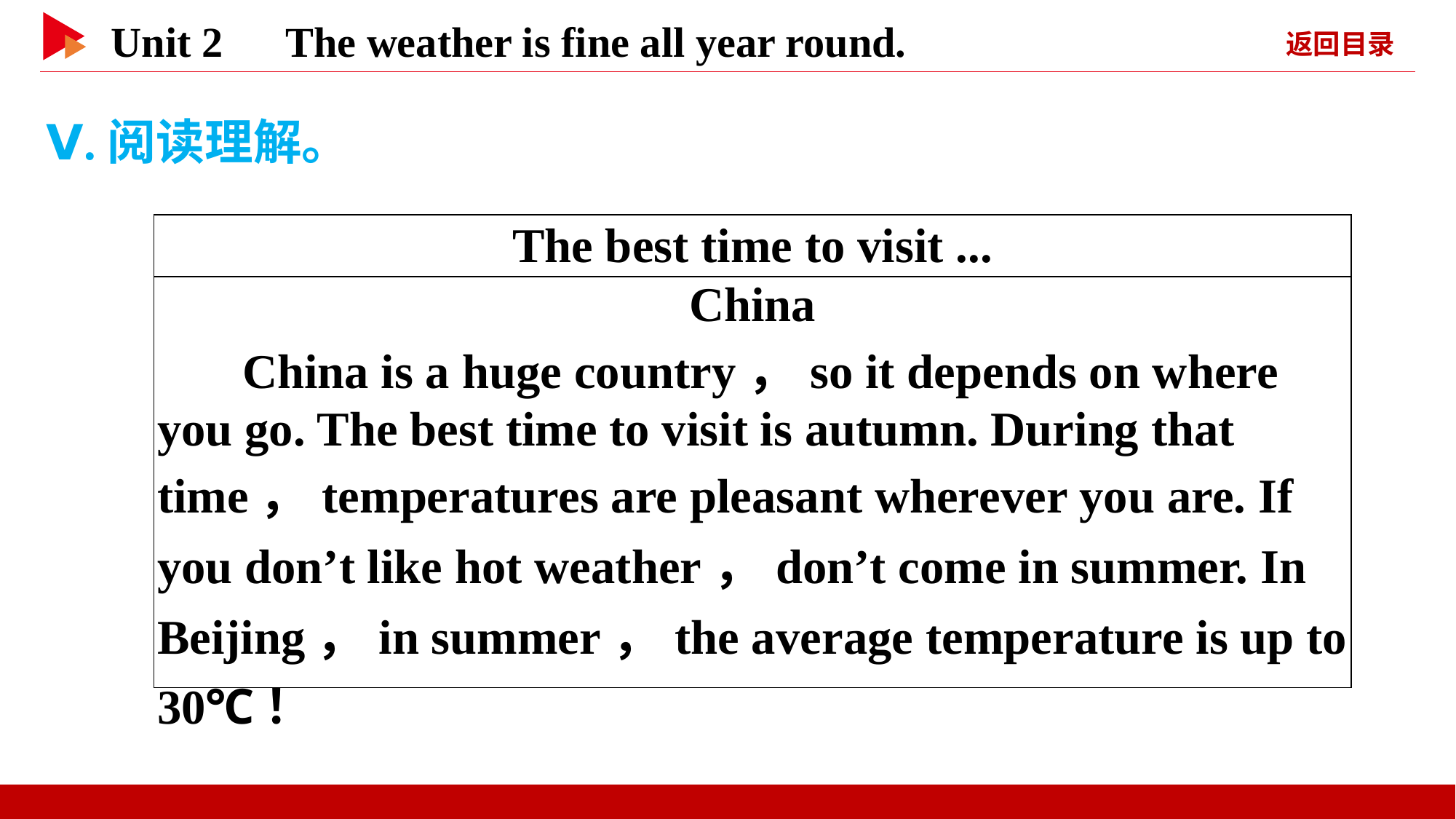

Ⅴ.阅读理解。
| The best time to visit ... |
| --- |
| China China is a huge country，so it depends on where you go. The best time to visit is autumn. During that time，temperatures are pleasant wherever you are. If you don’t like hot weather，don’t come in summer. In Beijing，in summer，the average temperature is up to 30℃！ |